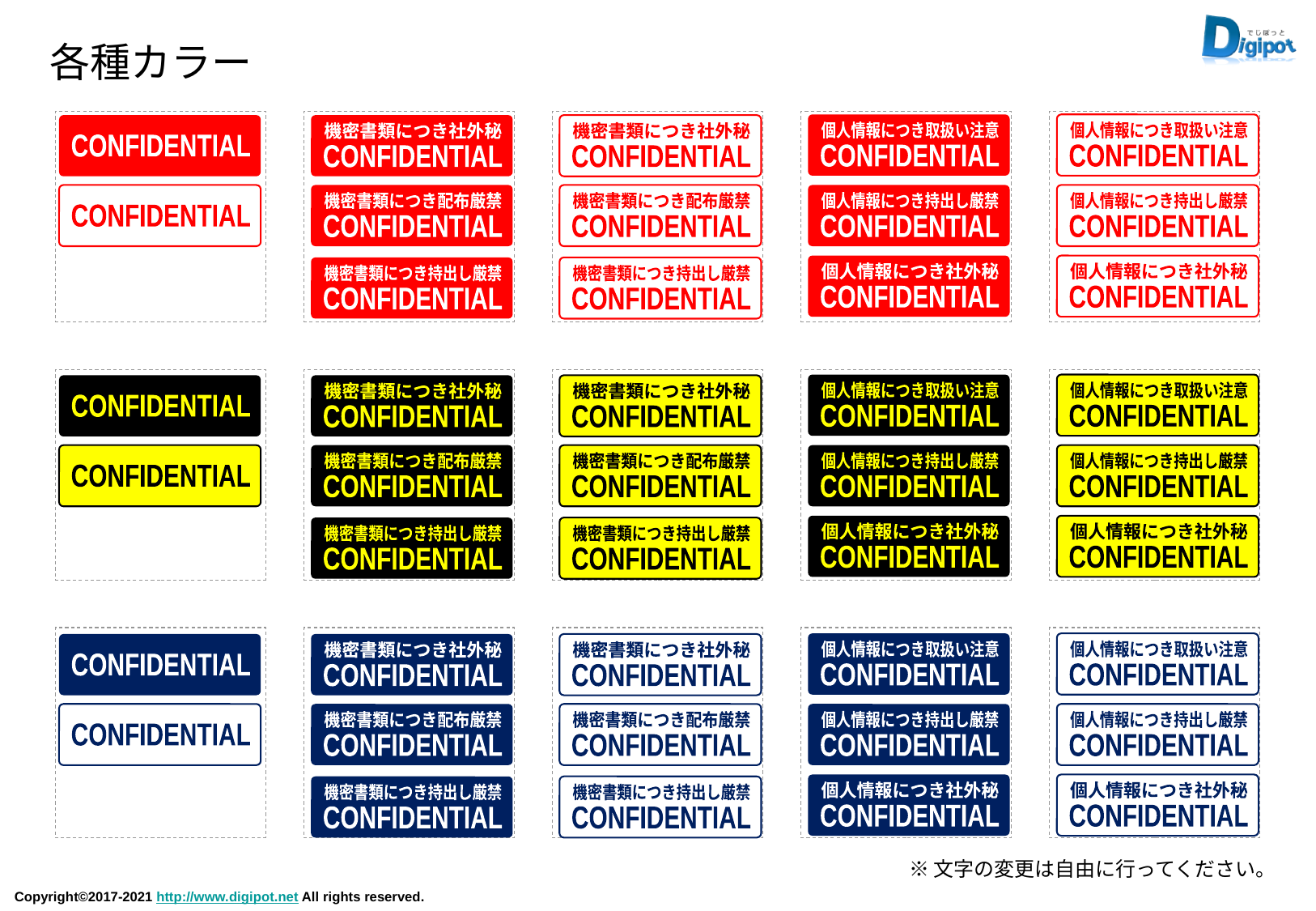

各種カラー

個人情報につき取扱い注意
CONFIDENTIAL

CONFIDENTIAL

機密書類につき社外秘
CONFIDENTIAL

個人情報につき取扱い注意
機密書類につき社外秘
CONFIDENTIAL
CONFIDENTIAL

CONFIDENTIAL

機密書類につき配布厳禁
CONFIDENTIAL

個人情報につき持出し厳禁
CONFIDENTIAL

機密書類につき配布厳禁
個人情報につき持出し厳禁
CONFIDENTIAL
CONFIDENTIAL

個人情報につき社外秘
CONFIDENTIAL

機密書類につき持出し厳禁
CONFIDENTIAL

個人情報につき社外秘
機密書類につき持出し厳禁
CONFIDENTIAL
CONFIDENTIAL

個人情報につき取扱い注意
CONFIDENTIAL

個人情報につき取扱い注意
CONFIDENTIAL

CONFIDENTIAL

機密書類につき社外秘
CONFIDENTIAL

機密書類につき社外秘
CONFIDENTIAL

CONFIDENTIAL

機密書類につき配布厳禁
CONFIDENTIAL

機密書類につき配布厳禁
CONFIDENTIAL

個人情報につき持出し厳禁
CONFIDENTIAL

個人情報につき持出し厳禁
CONFIDENTIAL

個人情報につき社外秘
CONFIDENTIAL

個人情報につき社外秘
CONFIDENTIAL

機密書類につき持出し厳禁
CONFIDENTIAL

機密書類につき持出し厳禁
CONFIDENTIAL

個人情報につき取扱い注意
個人情報につき取扱い注意
機密書類につき社外秘
機密書類につき社外秘
CONFIDENTIAL
CONFIDENTIAL
CONFIDENTIAL
CONFIDENTIAL
CONFIDENTIAL

機密書類につき配布厳禁
機密書類につき配布厳禁
個人情報につき持出し厳禁
個人情報につき持出し厳禁
CONFIDENTIAL
CONFIDENTIAL
CONFIDENTIAL
CONFIDENTIAL
CONFIDENTIAL

個人情報につき社外秘
個人情報につき社外秘
機密書類につき持出し厳禁
機密書類につき持出し厳禁
CONFIDENTIAL
CONFIDENTIAL
CONFIDENTIAL
CONFIDENTIAL
※文字の変更は自由に行ってください。